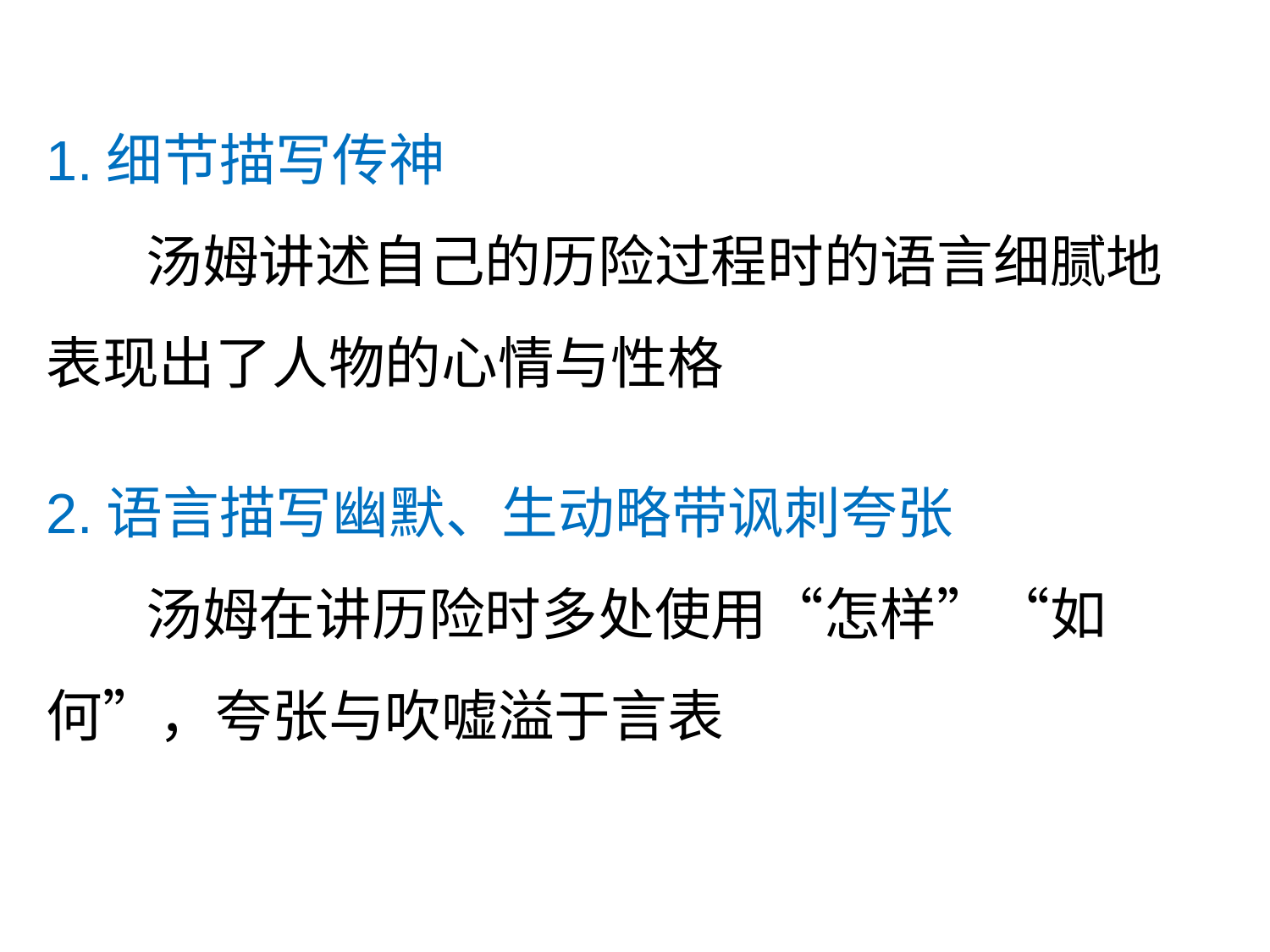

1.细节描写传神
汤姆讲述自己的历险过程时的语言细腻地表现出了人物的心情与性格
2.语言描写幽默、生动略带讽刺夸张
汤姆在讲历险时多处使用“怎样”“如何”，夸张与吹嘘溢于言表